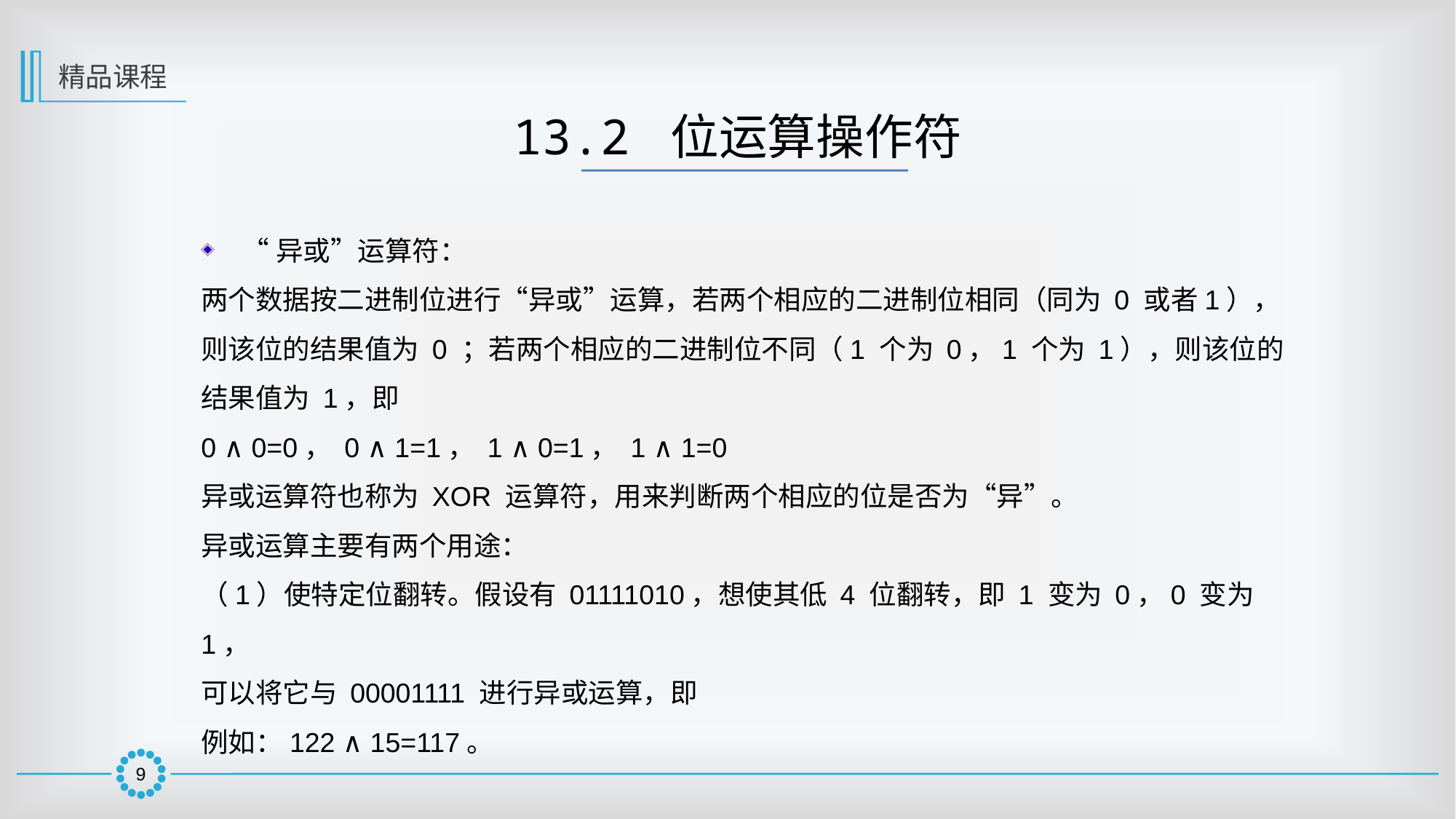

精品课程
13.2 位运算操作符

“异或”运算符：
两个数据按二进制位进行“异或”运算，若两个相应的二进制位相同（同为 0 或者1），则该位的结果值为 0 ；若两个相应的二进制位不同（1 个为 0，1 个为 1），则该位的结果值为 1，即
0 ∧ 0=0， 0 ∧ 1=1， 1 ∧ 0=1， 1 ∧ 1=0
异或运算符也称为 XOR 运算符，用来判断两个相应的位是否为“异”。
异或运算主要有两个用途：
（1）使特定位翻转。假设有 01111010，想使其低 4 位翻转，即 1 变为 0，0 变为 1，
可以将它与 00001111 进行异或运算，即
例如：122 ∧ 15=117。

9